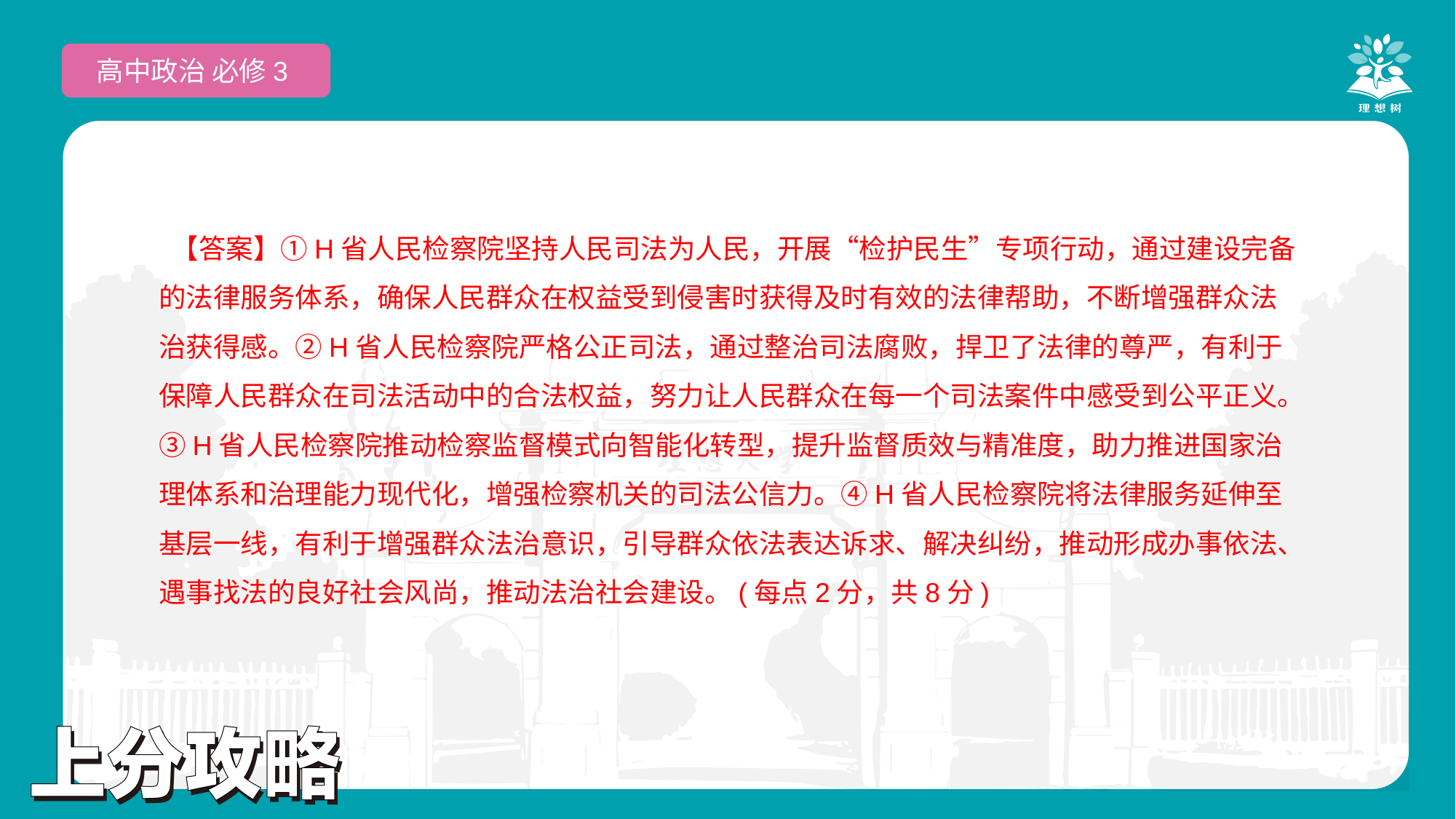

高中政治 必修3
 【答案】①H省人民检察院坚持人民司法为人民，开展“检护民生”专项行动，通过建设完备的法律服务体系，确保人民群众在权益受到侵害时获得及时有效的法律帮助，不断增强群众法治获得感。②H省人民检察院严格公正司法，通过整治司法腐败，捍卫了法律的尊严，有利于保障人民群众在司法活动中的合法权益，努力让人民群众在每一个司法案件中感受到公平正义。③H省人民检察院推动检察监督模式向智能化转型，提升监督质效与精准度，助力推进国家治理体系和治理能力现代化，增强检察机关的司法公信力。④H省人民检察院将法律服务延伸至基层一线，有利于增强群众法治意识，引导群众依法表达诉求、解决纠纷，推动形成办事依法、遇事找法的良好社会风尚，推动法治社会建设。(每点2分，共8分)